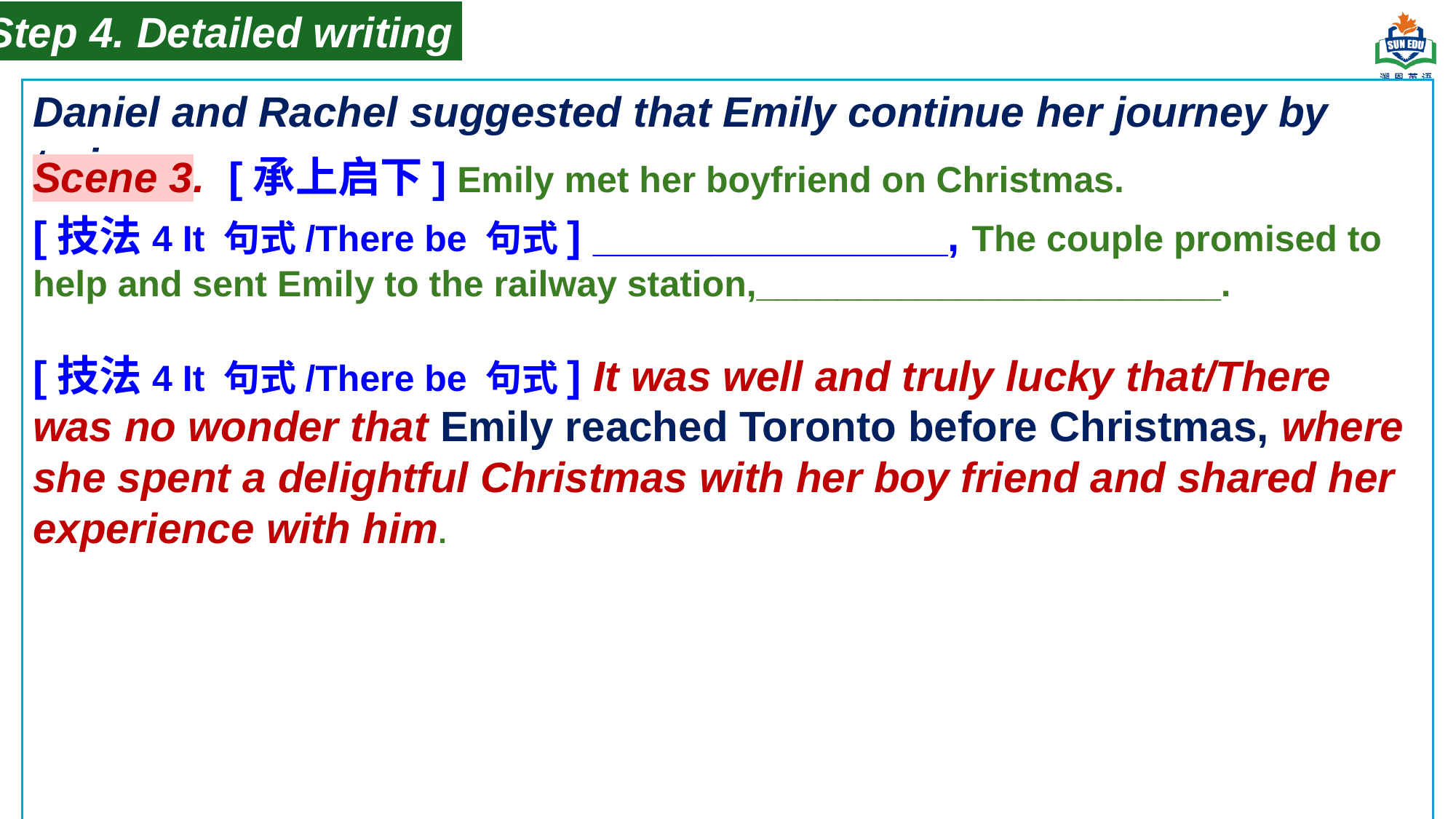

Step 4. Detailed writing
Daniel and Rachel suggested that Emily continue her journey by train.

Scene 3.  [承上启下] Emily met her boyfriend on Christmas.
[技法4 It 句式/There be 句式] _______________, The couple promised to help and sent Emily to the railway station,_______________________.
[技法4 It 句式/There be 句式] It was well and truly lucky that/There was no wonder that Emily reached Toronto before Christmas, where she spent a delightful Christmas with her boy friend and shared her experience with him.